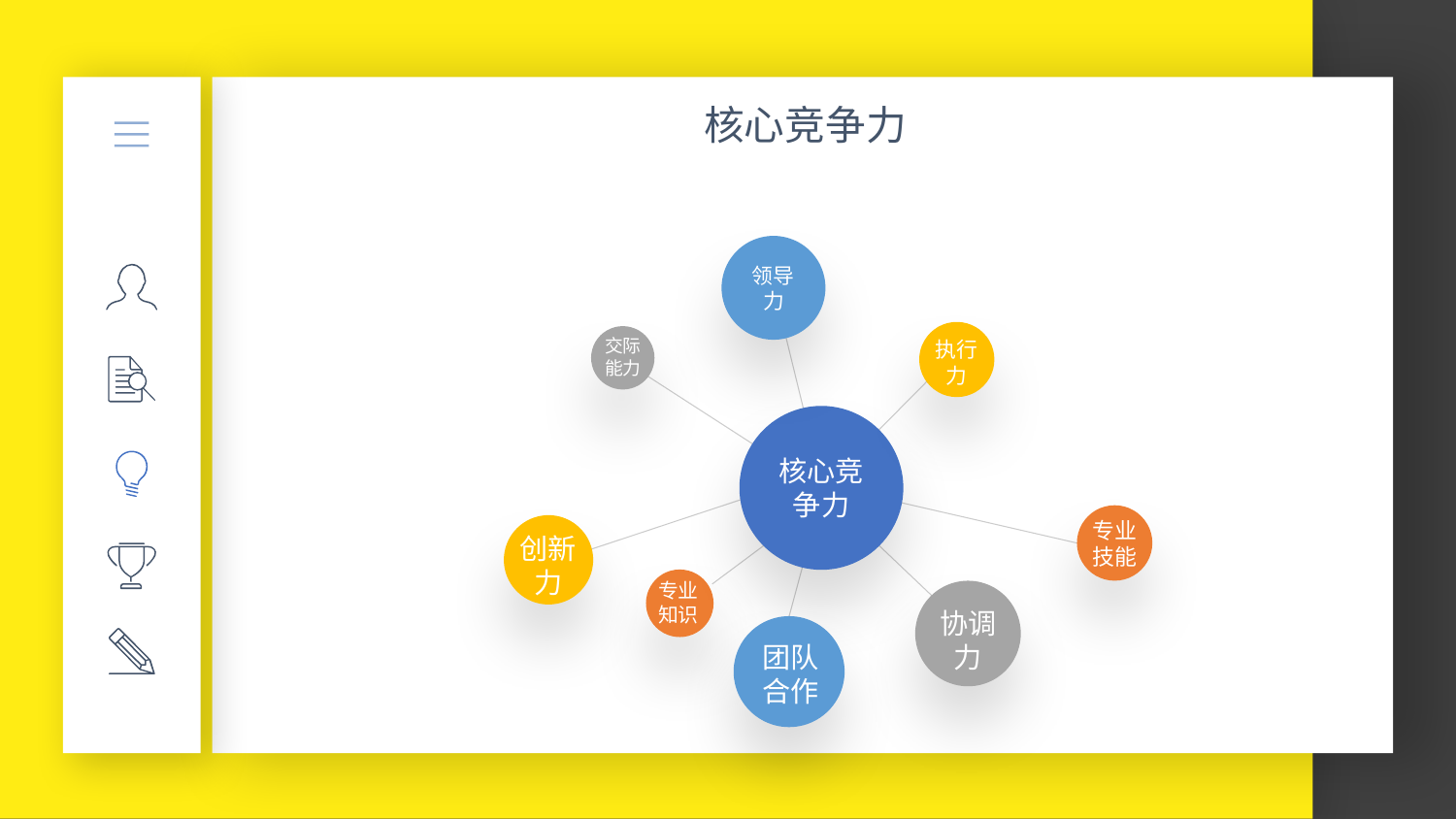

核心竞争力
领导力

交际
能力
执行
力

核心竞争力

专业
技能

创新力

专业
知识

协调力

团队
合作